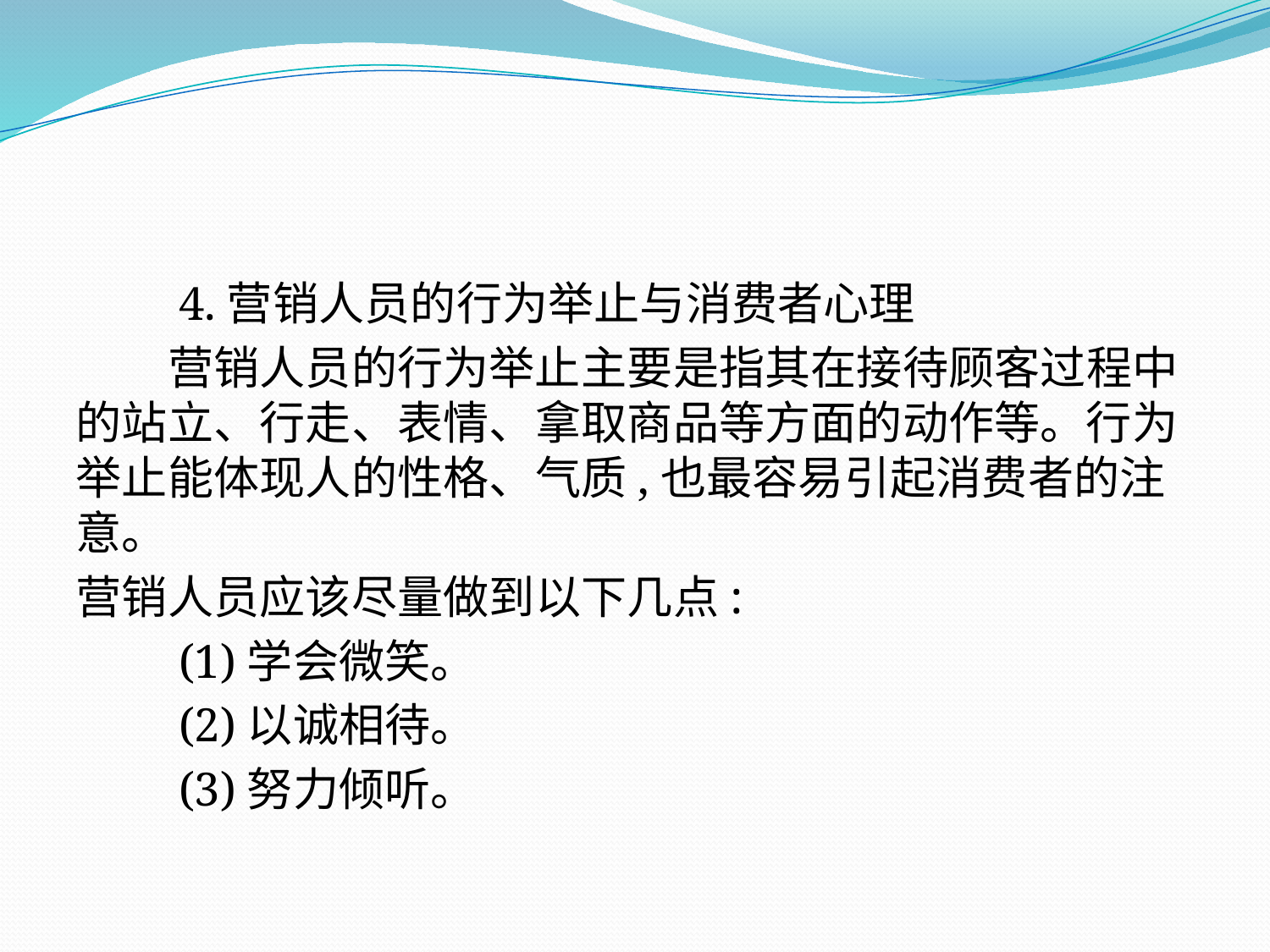

4.营销人员的行为举止与消费者心理
　　营销人员的行为举止主要是指其在接待顾客过程中的站立、行走、表情、拿取商品等方面的动作等。行为举止能体现人的性格、气质,也最容易引起消费者的注意。
营销人员应该尽量做到以下几点:
　　(1)学会微笑。
　　(2)以诚相待。
　　(3)努力倾听。